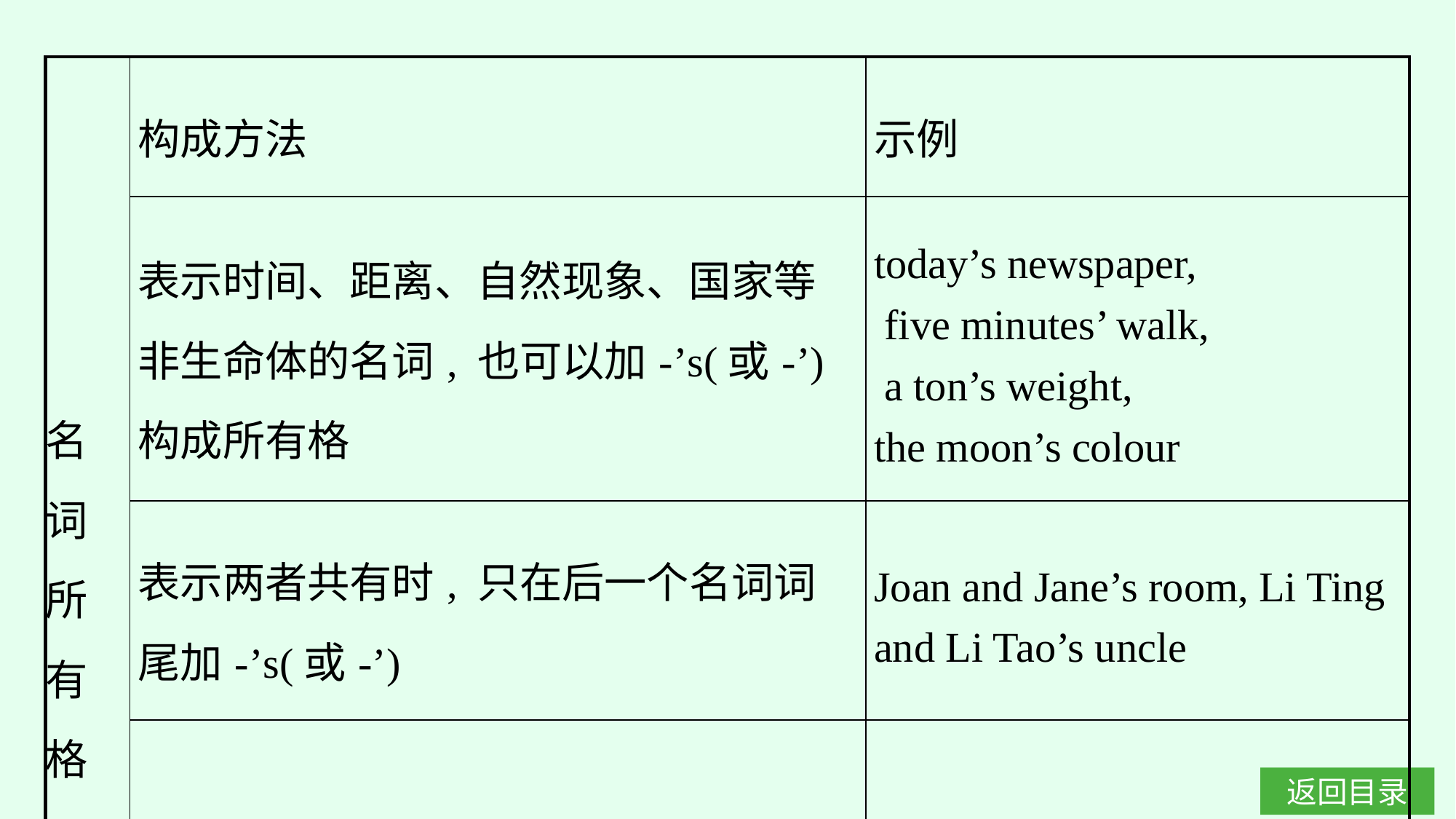

| 名 词 所 有 格 | 构成方法 | 示例 |
| --- | --- | --- |
|  | 表示时间、距离、自然现象、国家等非生命体的名词, 也可以加-’s(或-’)构成所有格 | today’s newspaper, five minutes’ walk, a ton’s weight, the moon’s colour |
|  | 表示两者共有时, 只在后一个名词词尾加-’s(或-’) | Joan and Jane’s room, Li Ting and Li Tao’s uncle |
|  | 表示两者各自所有, 则每个名词词尾都加上-’s (或-’) | Kate’s and Joe’s schools, Yao Fang’s and her students’ lunch |